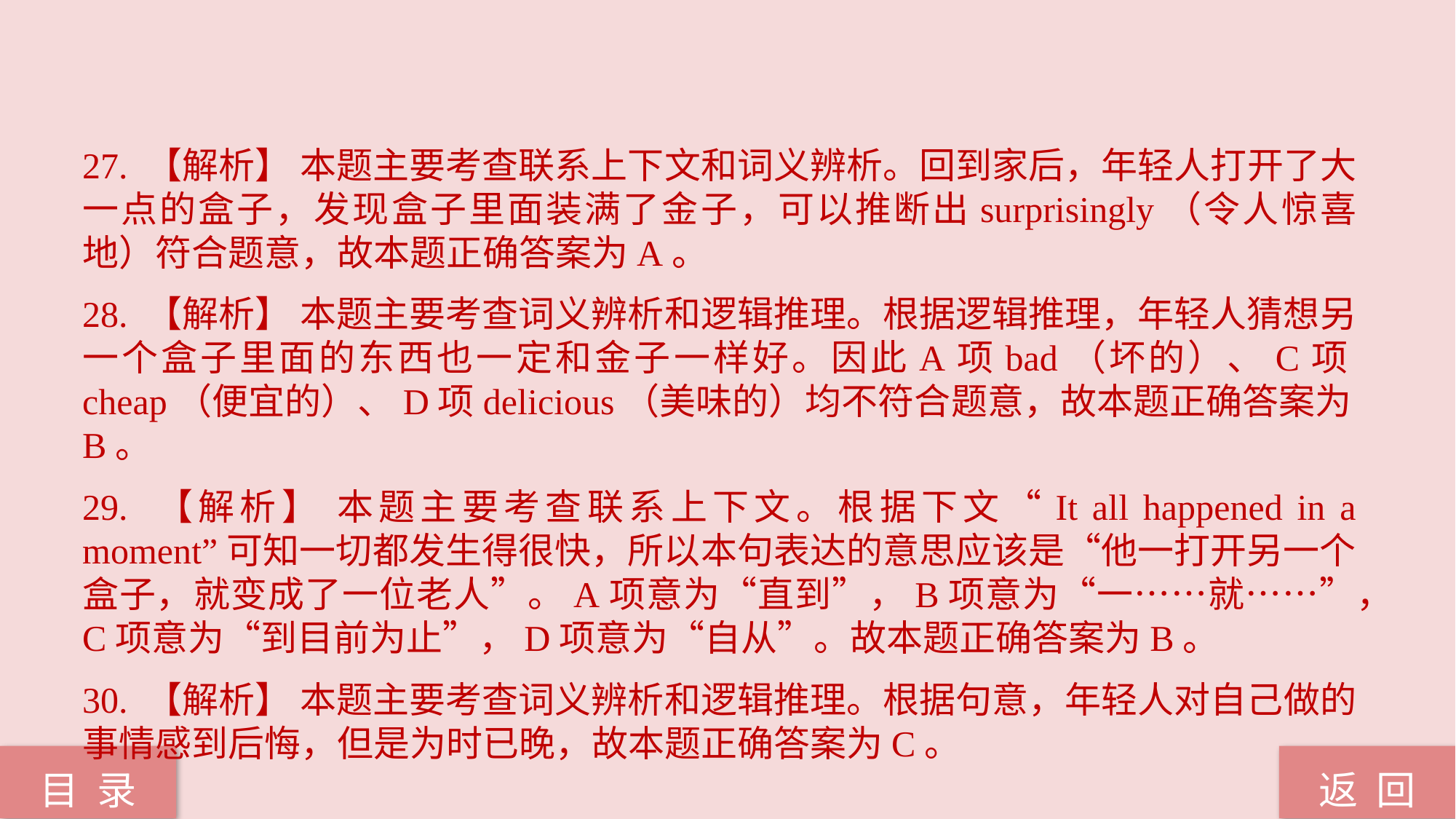

27. 【解析】 本题主要考查联系上下文和词义辨析。回到家后，年轻人打开了大一点的盒子，发现盒子里面装满了金子，可以推断出surprisingly（令人惊喜地）符合题意，故本题正确答案为A。
28. 【解析】 本题主要考查词义辨析和逻辑推理。根据逻辑推理，年轻人猜想另一个盒子里面的东西也一定和金子一样好。因此A项bad（坏的）、C项cheap（便宜的）、D项delicious（美味的）均不符合题意，故本题正确答案为B。
29. 【解析】 本题主要考查联系上下文。根据下文“It all happened in a moment”可知一切都发生得很快，所以本句表达的意思应该是“他一打开另一个盒子，就变成了一位老人”。A项意为“直到”，B项意为“一……就……”，C项意为“到目前为止”，D项意为“自从”。故本题正确答案为B。
30. 【解析】 本题主要考查词义辨析和逻辑推理。根据句意，年轻人对自己做的事情感到后悔，但是为时已晚，故本题正确答案为C。
返  回